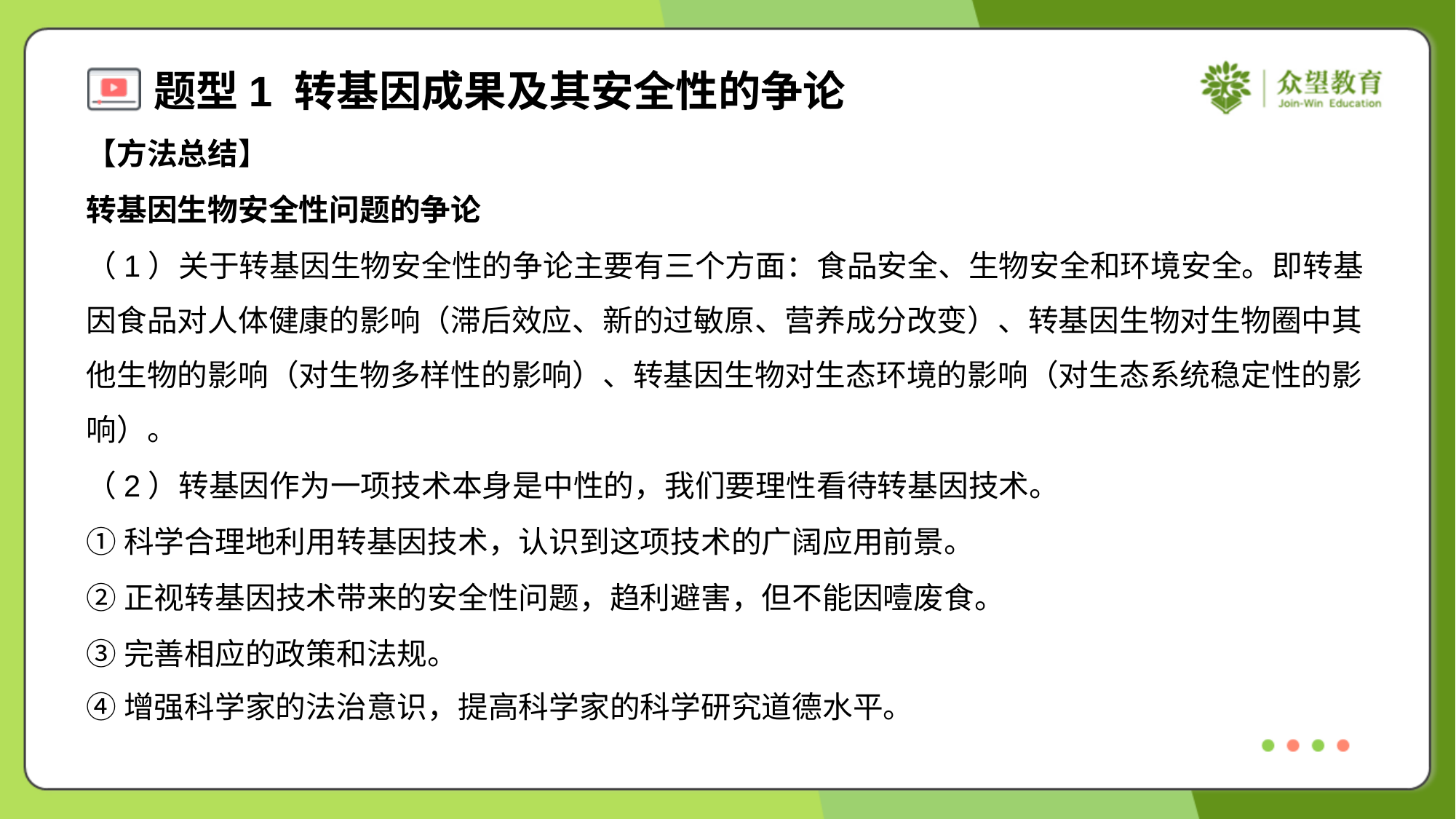

【方法总结】
转基因生物安全性问题的争论
（1）关于转基因生物安全性的争论主要有三个方面：食品安全、生物安全和环境安全。即转基
因食品对人体健康的影响（滞后效应、新的过敏原、营养成分改变）、转基因生物对生物圈中其
他生物的影响（对生物多样性的影响）、转基因生物对生态环境的影响（对生态系统稳定性的影
响）。
（2）转基因作为一项技术本身是中性的，我们要理性看待转基因技术。
①科学合理地利用转基因技术，认识到这项技术的广阔应用前景。
②正视转基因技术带来的安全性问题，趋利避害，但不能因噎废食。
③完善相应的政策和法规。
④增强科学家的法治意识，提高科学家的科学研究道德水平。